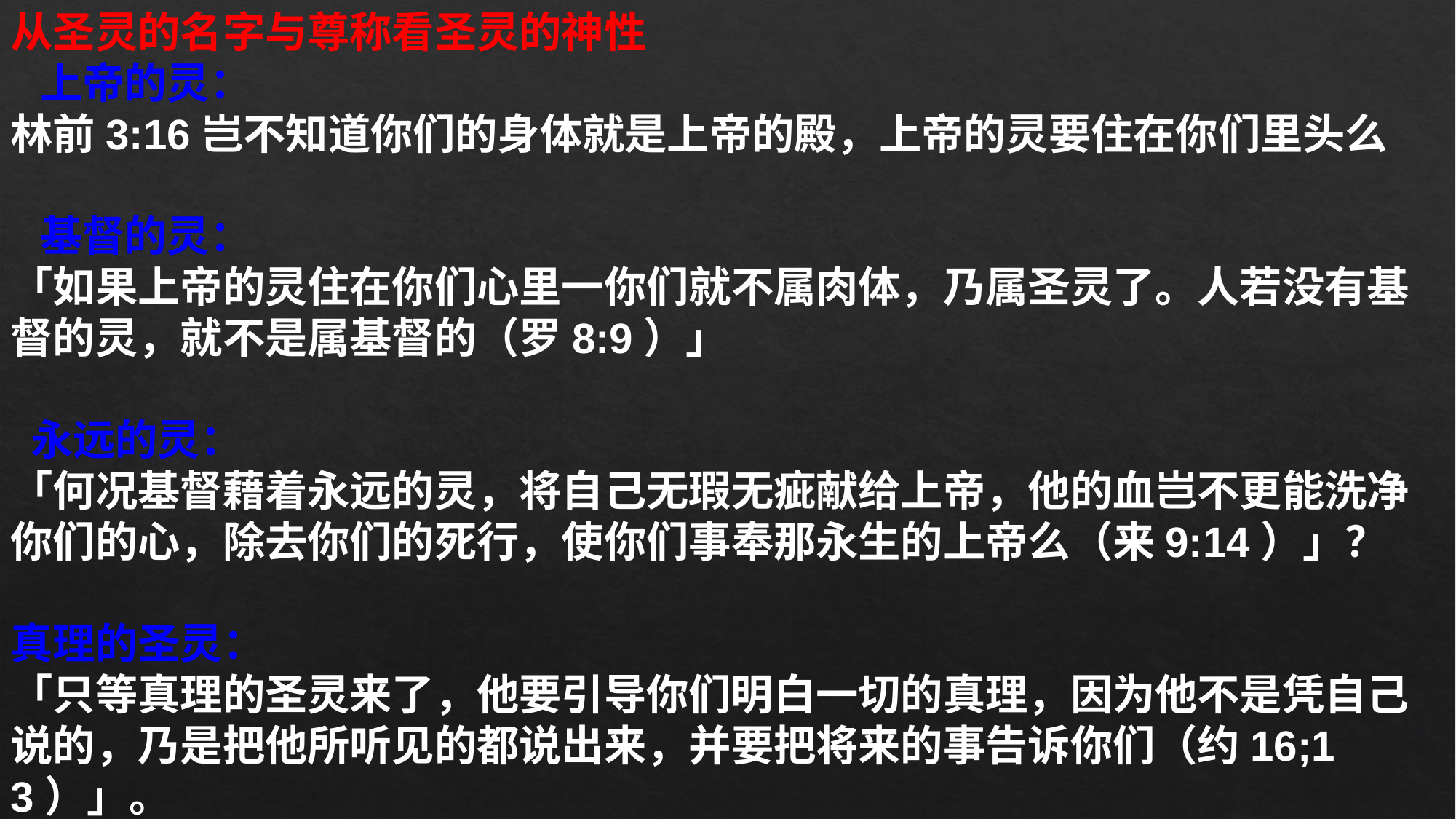

从圣灵的名字与尊称看圣灵的神性
  上帝的灵：
林前3:16岂不知道你们的身体就是上帝的殿，上帝的灵要住在你们里头么

  基督的灵：
「如果上帝的灵住在你们心里一你们就不属肉体，乃属圣灵了。人若没有基督的灵，就不是属基督的（罗8:9）」

 永远的灵：
「何况基督藉着永远的灵，将自己无瑕无疵献给上帝，他的血岂不更能洗净你们的心，除去你们的死行，使你们事奉那永生的上帝么（来9:14）」？

真理的圣灵：
「只等真理的圣灵来了，他要引导你们明白一切的真理，因为他不是凭自己说的，乃是把他所听见的都说出来，并要把将来的事告诉你们（约16;13）」。